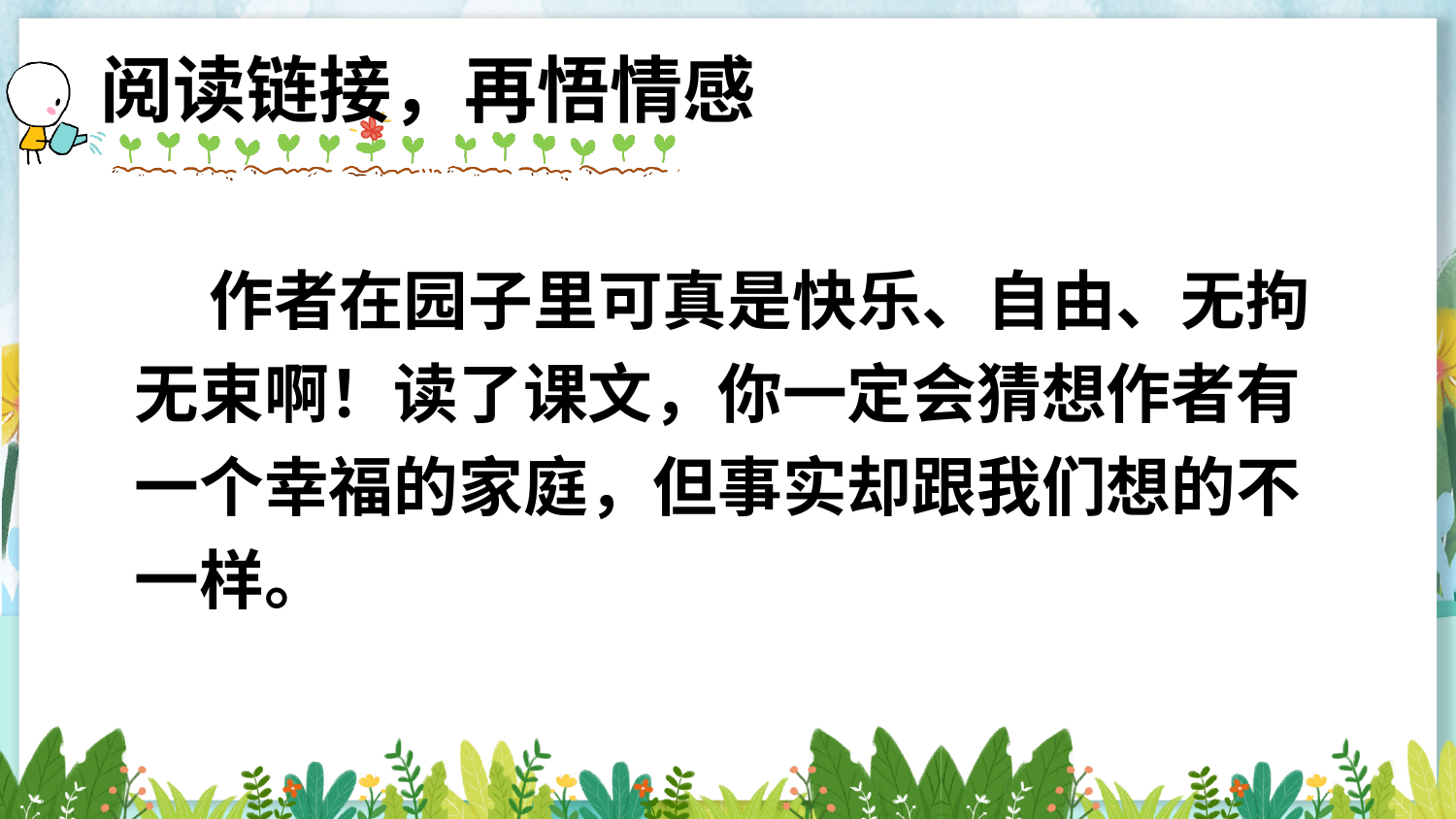

阅读链接，再悟情感
    作者在园子里可真是快乐、自由、无拘无束啊！读了课文，你一定会猜想作者有一个幸福的家庭，但事实却跟我们想的不一样。